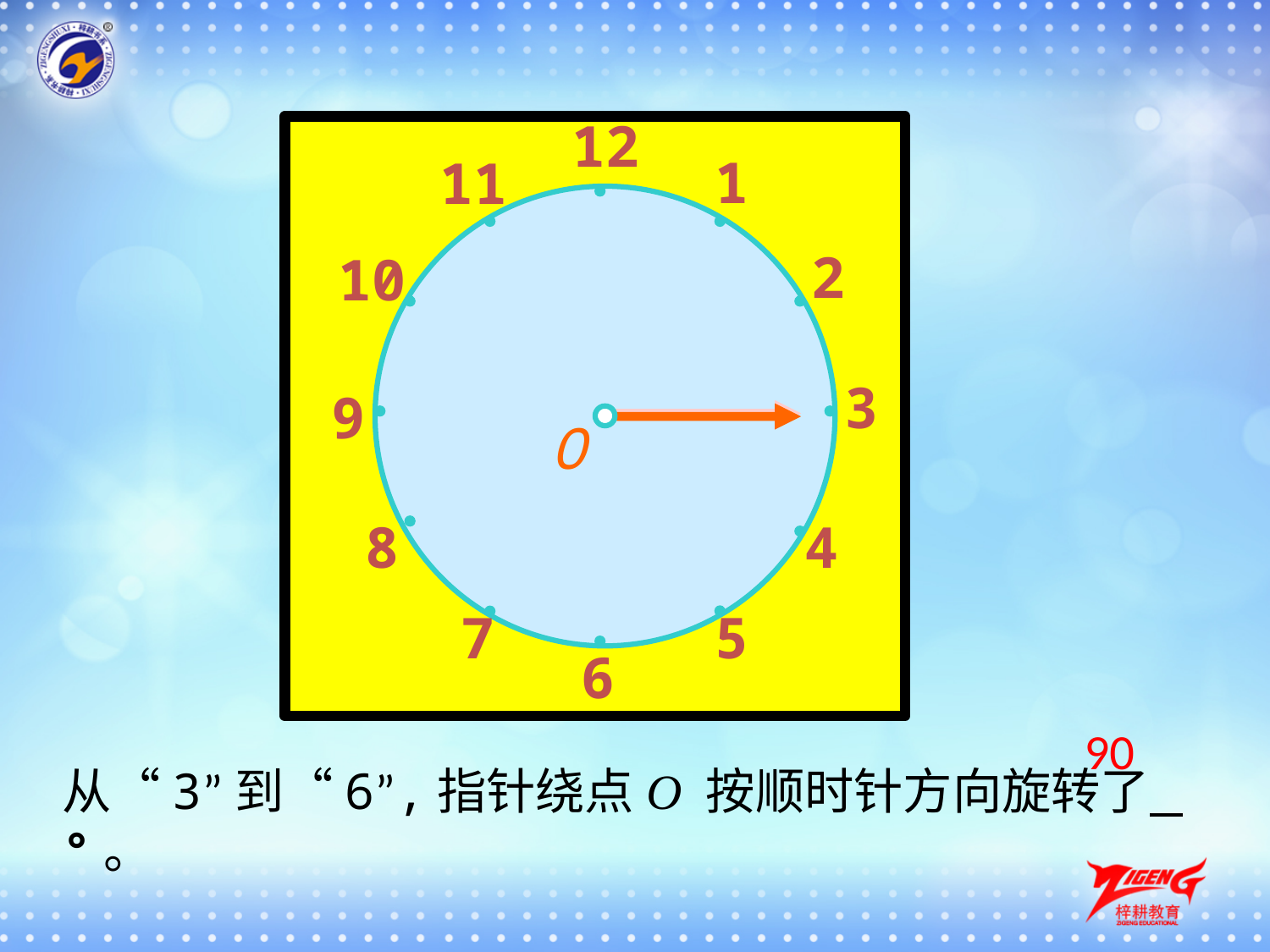

12

1
11

2
10

3
9

O

8
4

5
7

6

90
从“3”到“6”,指针绕点O 按顺时针方向旋转了    °。